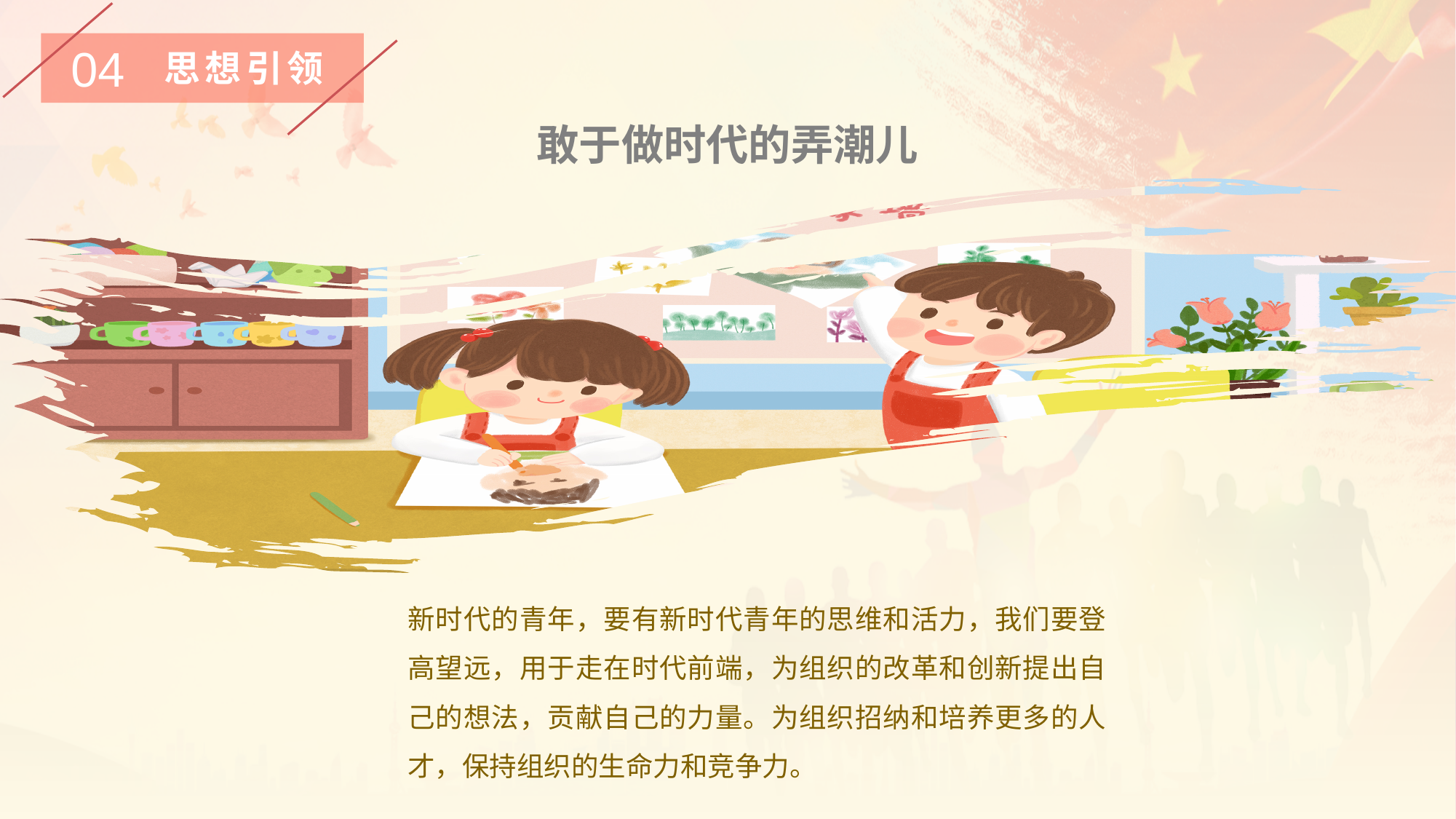

04
思想引领
敢于做时代的弄潮儿

新时代的青年，要有新时代青年的思维和活力，我们要登高望远，用于走在时代前端，为组织的改革和创新提出自己的想法，贡献自己的力量。为组织招纳和培养更多的人才，保持组织的生命力和竞争力。